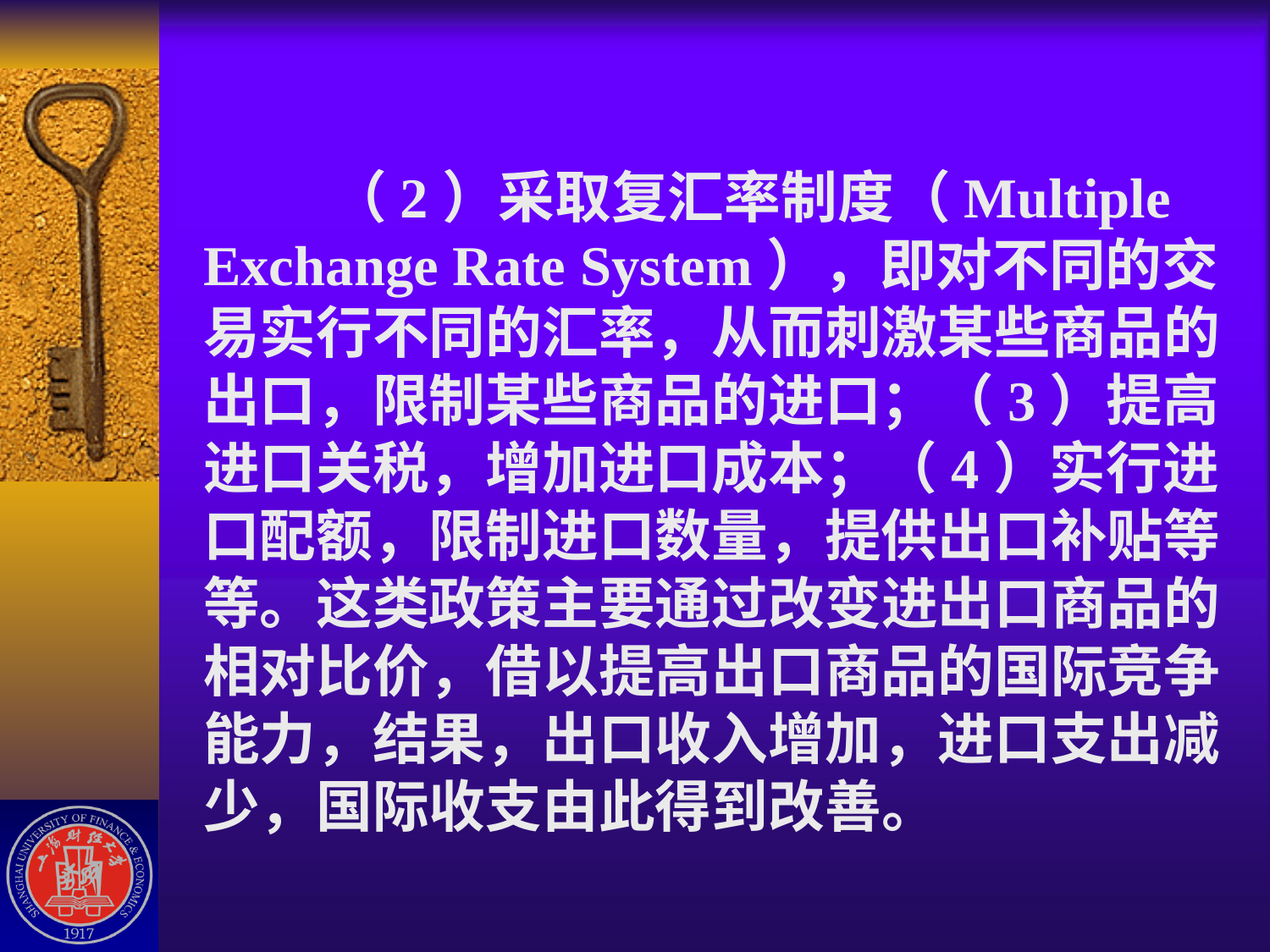

# （2）采取复汇率制度（Multiple Exchange Rate System），即对不同的交易实行不同的汇率，从而刺激某些商品的出口，限制某些商品的进口；（3）提高进口关税，增加进口成本；（4）实行进口配额，限制进口数量，提供出口补贴等等。这类政策主要通过改变进出口商品的相对比价，借以提高出口商品的国际竞争能力，结果，出口收入增加，进口支出减少，国际收支由此得到改善。